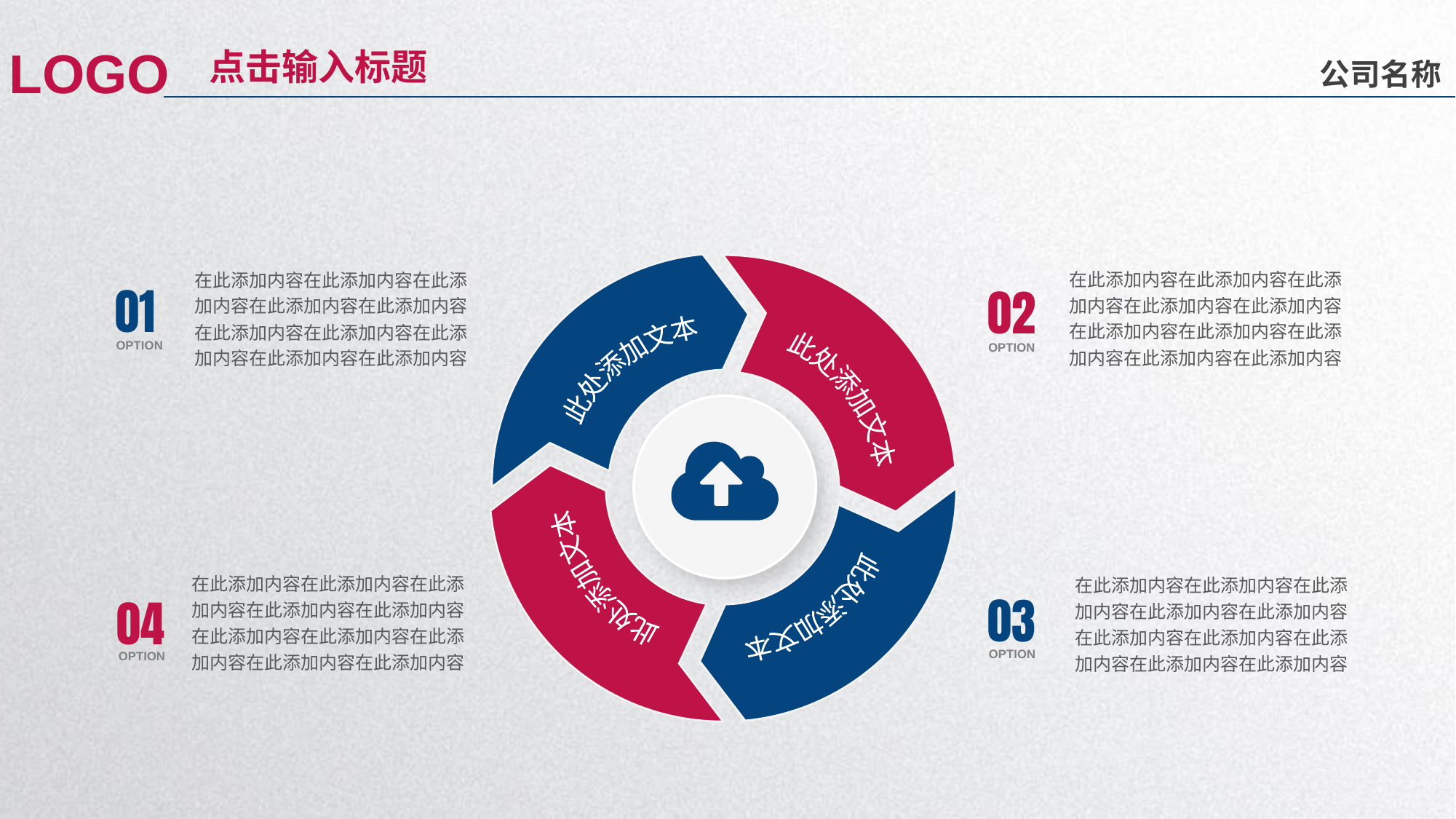

延迟符
LOGO
点击输入标题
公司名称

在此添加内容在此添加内容在此添加内容在此添加内容在此添加内容在此添加内容在此添加内容在此添加内容在此添加内容在此添加内容

02
OPTION
在此添加内容在此添加内容在此添加内容在此添加内容在此添加内容在此添加内容在此添加内容在此添加内容在此添加内容在此添加内容

01
OPTION
此处添加文本
此处添加文本
此处添加文本
此处添加文本

在此添加内容在此添加内容在此添加内容在此添加内容在此添加内容在此添加内容在此添加内容在此添加内容在此添加内容在此添加内容

04
OPTION
在此添加内容在此添加内容在此添加内容在此添加内容在此添加内容在此添加内容在此添加内容在此添加内容在此添加内容在此添加内容

03
OPTION